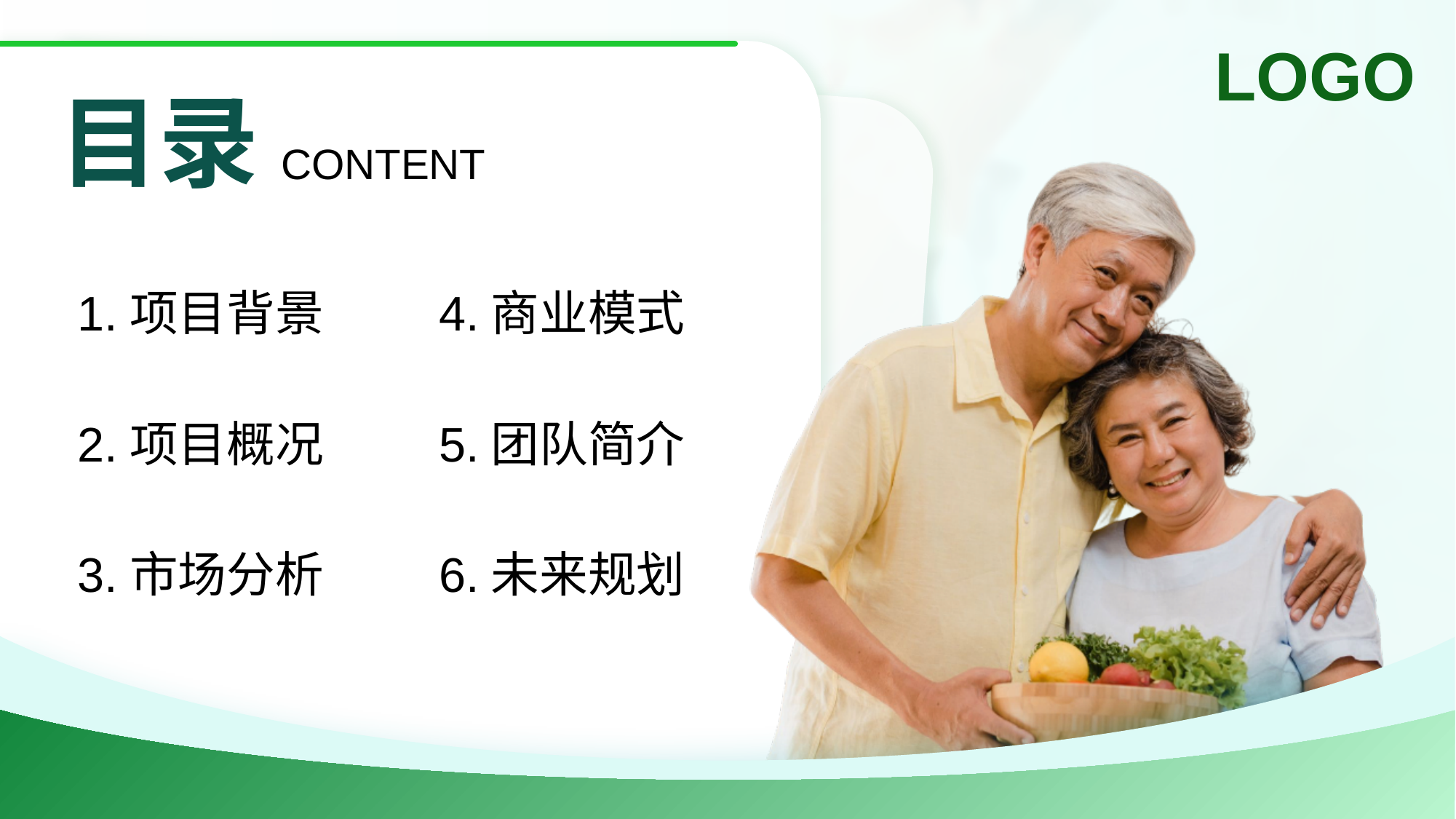

目录
CONTENT
4.商业模式
1.项目背景
5.团队简介
2.项目概况
6.未来规划
3.市场分析